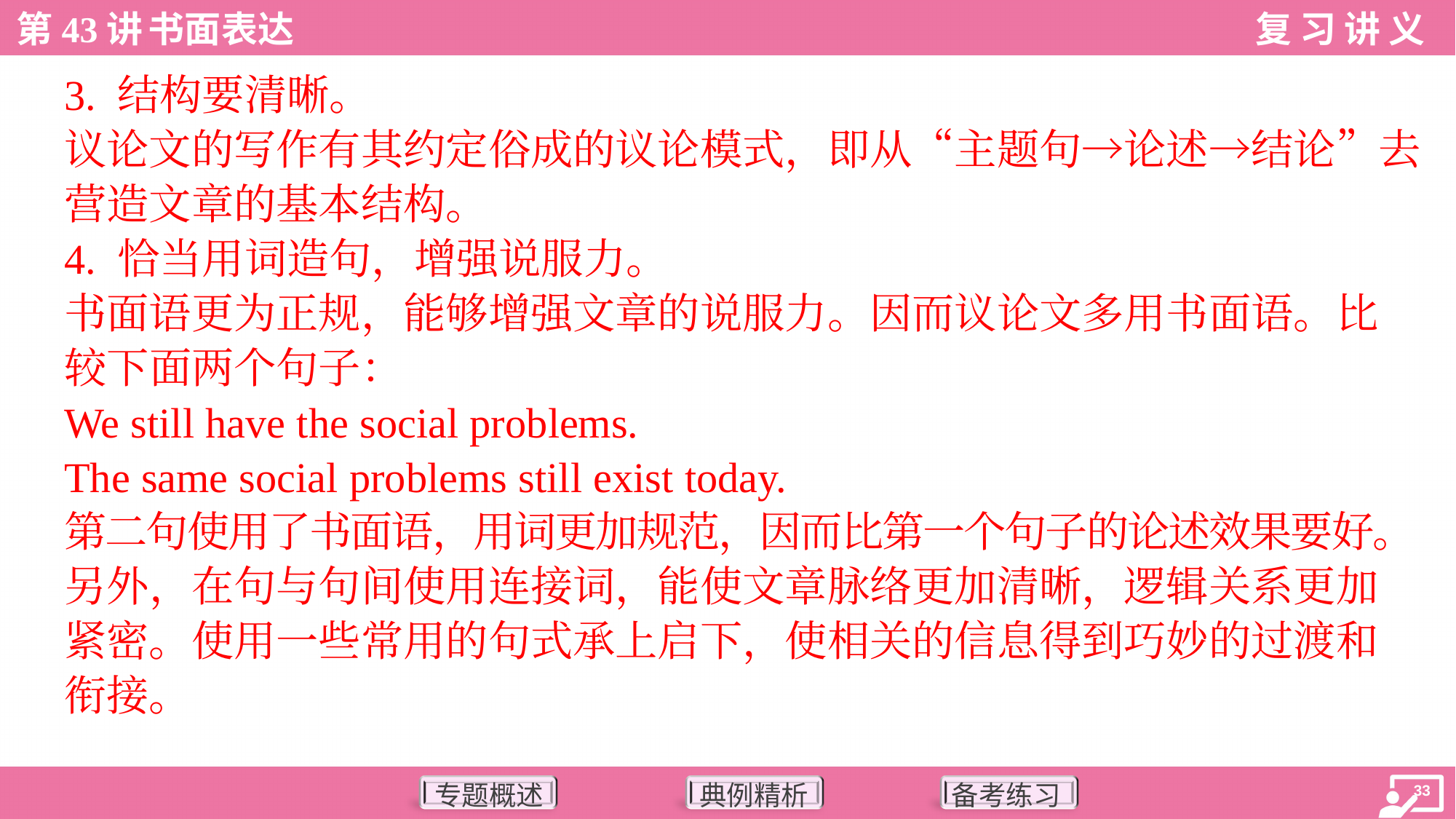

3. 结构要清晰。
议论文的写作有其约定俗成的议论模式，即从“主题句→论述→结论”去
营造文章的基本结构。
4. 恰当用词造句，增强说服力。
书面语更为正规，能够增强文章的说服力。因而议论文多用书面语。比
较下面两个句子：
We still have the social problems.
The same social problems still exist today.
第二句使用了书面语，用词更加规范，因而比第一个句子的论述效果要好。
另外，在句与句间使用连接词，能使文章脉络更加清晰，逻辑关系更加
紧密。使用一些常用的句式承上启下，使相关的信息得到巧妙的过渡和
衔接。